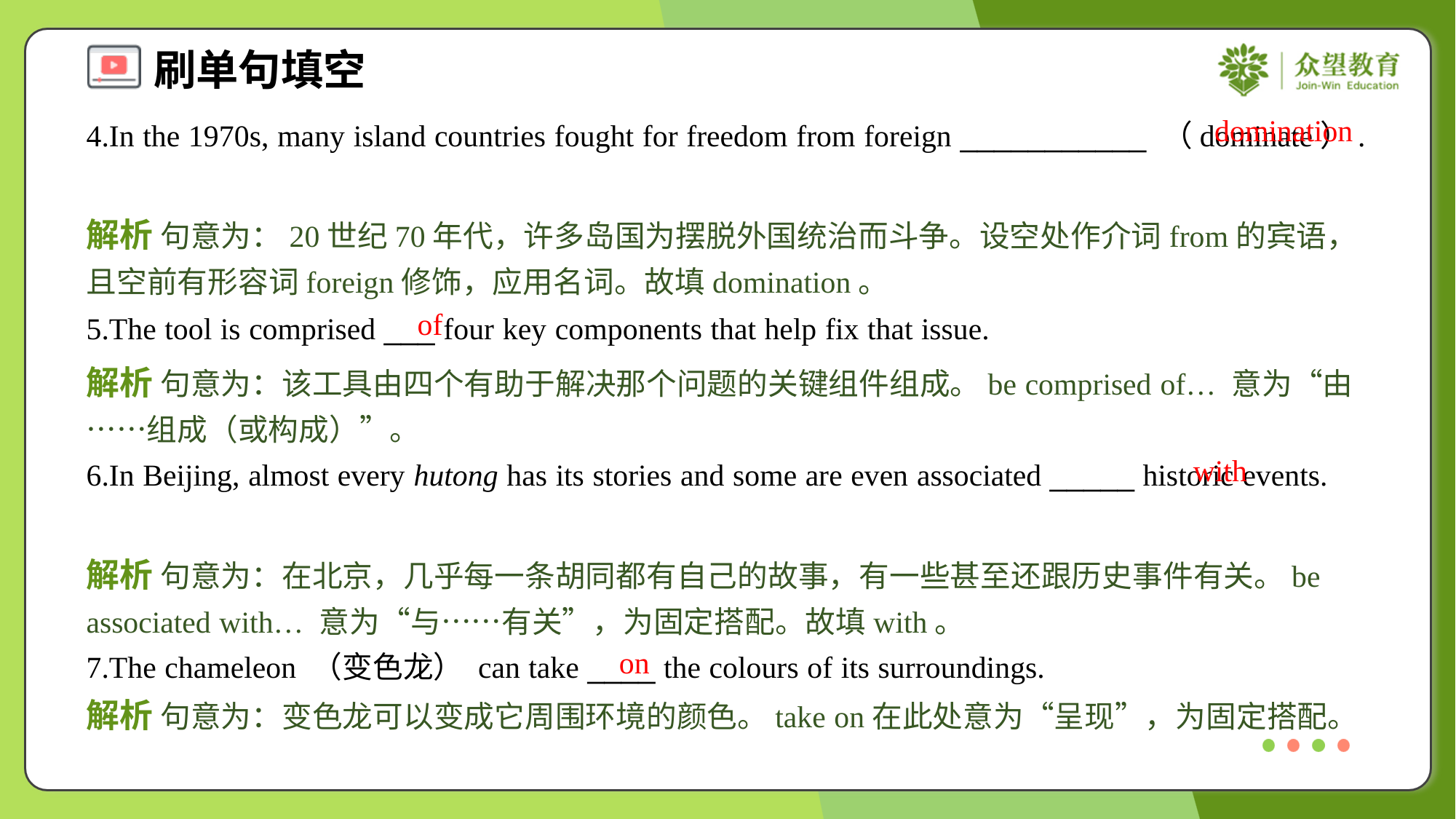

domination
4.In the 1970s, many island countries fought for freedom from foreign ___________ （dominate）.
解析 句意为：20世纪70年代，许多岛国为摆脱外国统治而斗争。设空处作介词from的宾语，且空前有形容词foreign修饰，应用名词。故填domination。
of
5.The tool is comprised ___ four key components that help fix that issue.
解析 句意为：该工具由四个有助于解决那个问题的关键组件组成。be comprised of… 意为“由……组成（或构成）”。
with
6.In Beijing, almost every hutong has its stories and some are even associated _____ historic events.
解析 句意为：在北京，几乎每一条胡同都有自己的故事，有一些甚至还跟历史事件有关。be associated with… 意为“与……有关”，为固定搭配。故填with。
on
7.The chameleon （变色龙） can take ____ the colours of its surroundings.
解析 句意为：变色龙可以变成它周围环境的颜色。take on在此处意为“呈现”，为固定搭配。